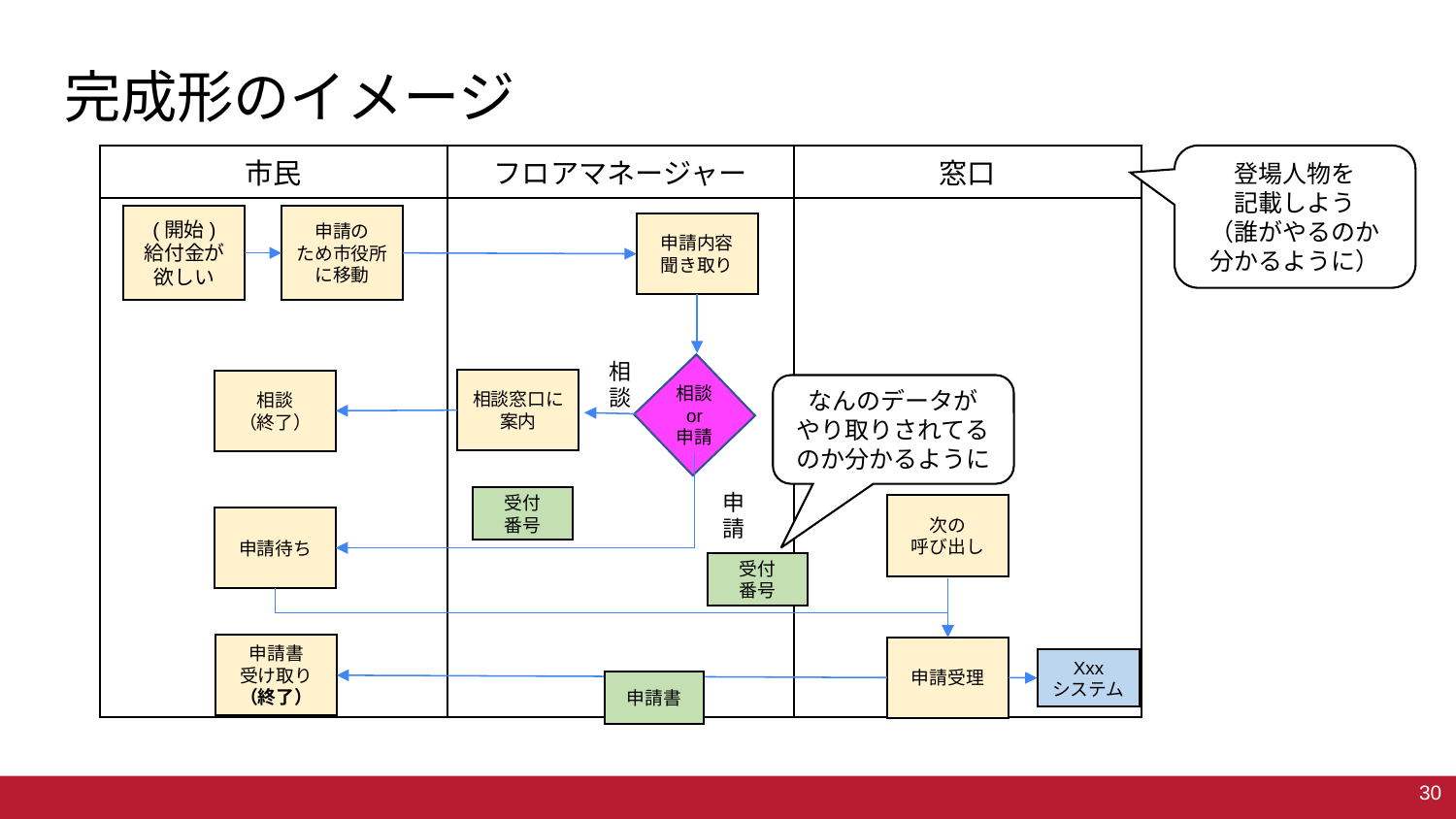

# 完成形のイメージ
| 市民 | フロアマネージャー | 窓口 |
| --- | --- | --- |
|  |  |  |
登場人物を
記載しよう
（誰がやるのか
分かるように）
(開始)
給付金が
欲しい
申請の
ため市役所に移動
申請内容
聞き取り
相談

相談
or
申請
相談窓口に案内
相談
（終了）
なんのデータが
やり取りされてるのか分かるように
申請
受付
番号
次の
呼び出し
申請待ち
受付
番号
申請書
受け取り
（終了）
申請受理
Xxx
システム
申請書
30